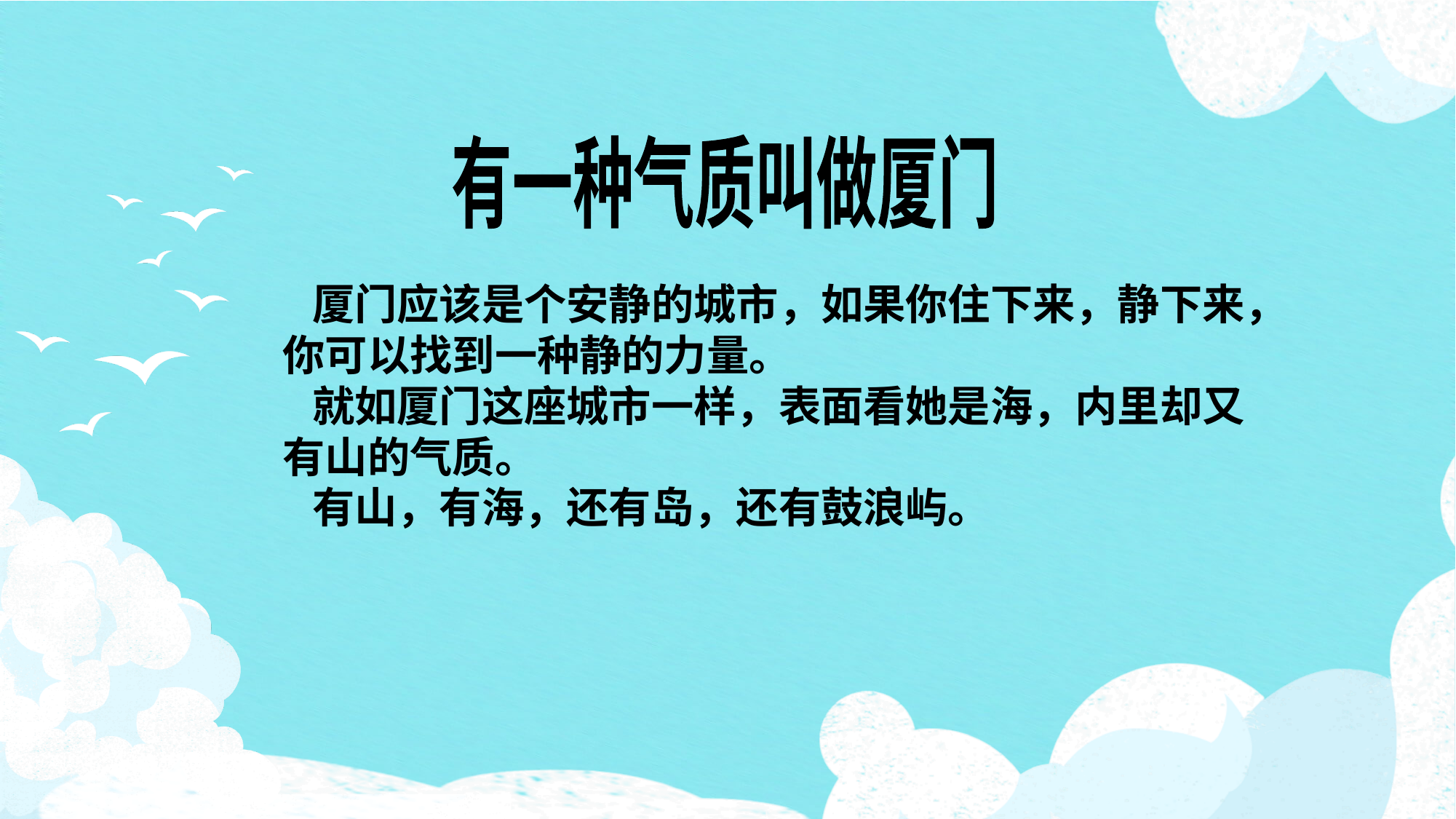

有一种气质叫做厦门
  厦门应该是个安静的城市，如果你住下来，静下来，你可以找到一种静的力量。
  就如厦门这座城市一样，表面看她是海，内里却又有山的气质。
  有山，有海，还有岛，还有鼓浪屿。